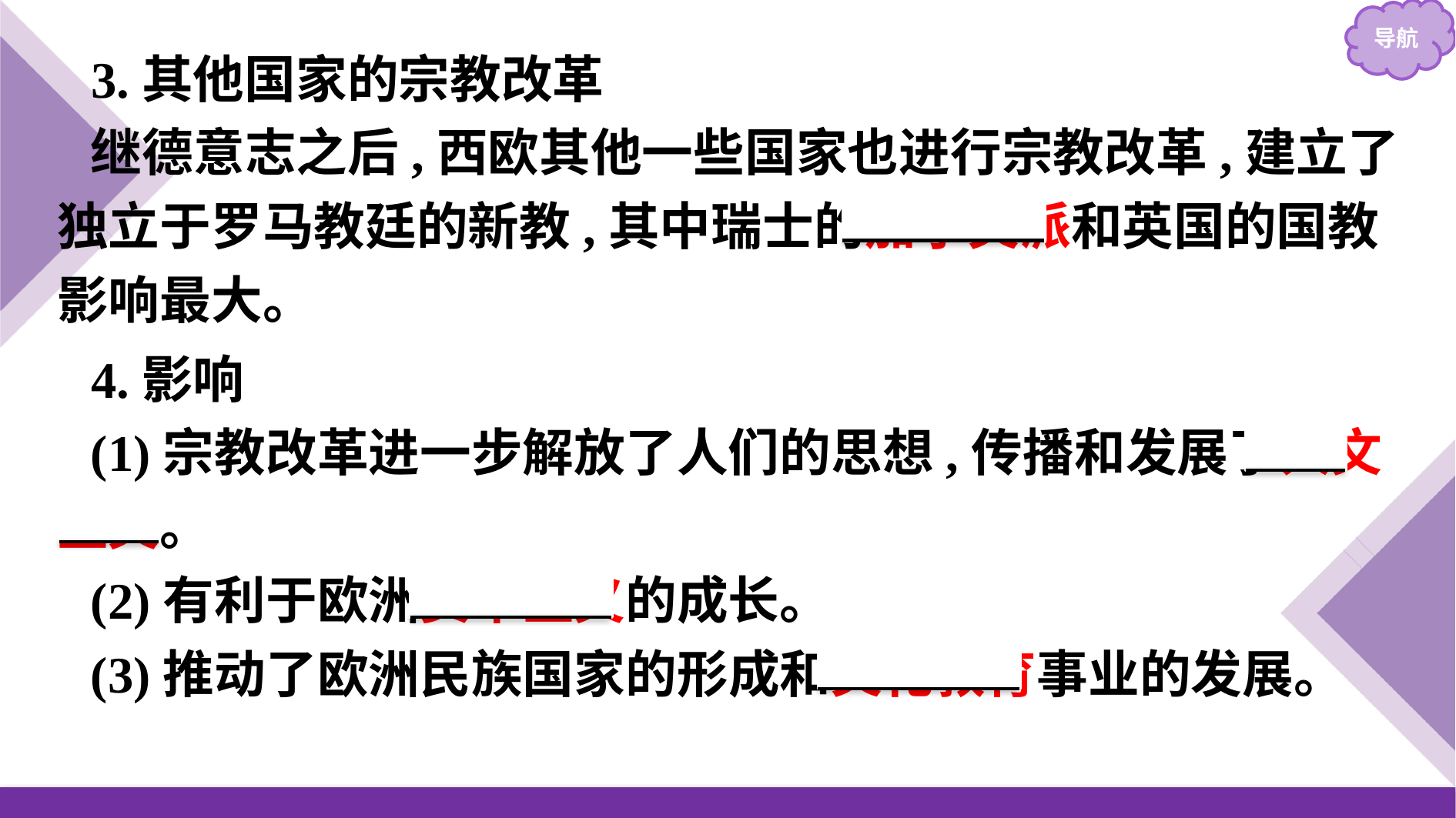

3.其他国家的宗教改革
继德意志之后,西欧其他一些国家也进行宗教改革,建立了独立于罗马教廷的新教,其中瑞士的加尔文派和英国的国教影响最大。

4.影响
(1)宗教改革进一步解放了人们的思想,传播和发展了人文主义。
(2)有利于欧洲资本主义的成长。
(3)推动了欧洲民族国家的形成和文化教育事业的发展。